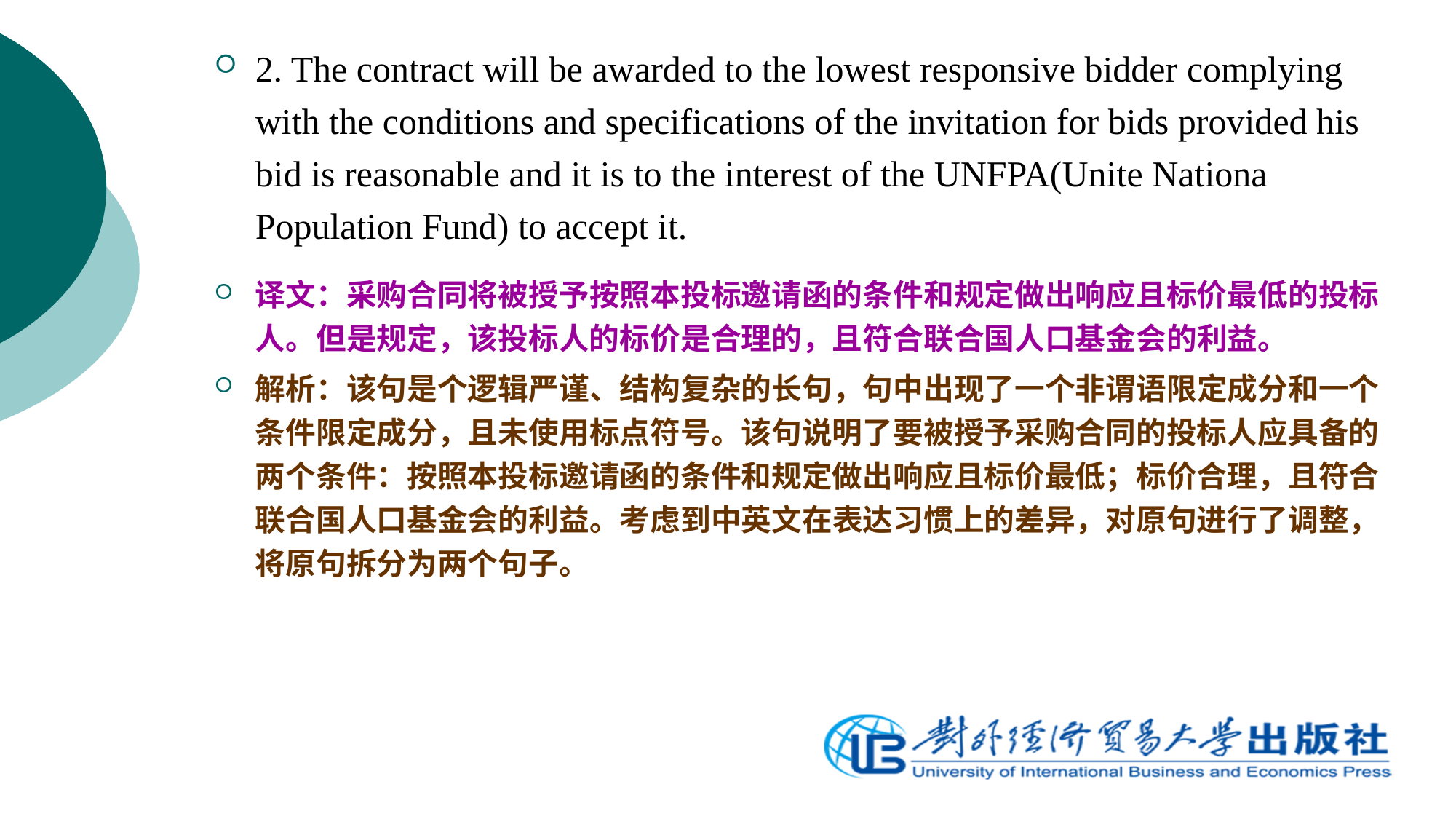

2. The contract will be awarded to the lowest responsive bidder complying with the conditions and specifications of the invitation for bids provided his bid is reasonable and it is to the interest of the UNFPA(Unite Nationa Population Fund) to accept it.
译文：采购合同将被授予按照本投标邀请函的条件和规定做出响应且标价最低的投标人。但是规定，该投标人的标价是合理的，且符合联合国人口基金会的利益。
解析：该句是个逻辑严谨、结构复杂的长句，句中出现了一个非谓语限定成分和一个条件限定成分，且未使用标点符号。该句说明了要被授予采购合同的投标人应具备的两个条件：按照本投标邀请函的条件和规定做出响应且标价最低；标价合理，且符合联合国人口基金会的利益。考虑到中英文在表达习惯上的差异，对原句进行了调整，将原句拆分为两个句子。